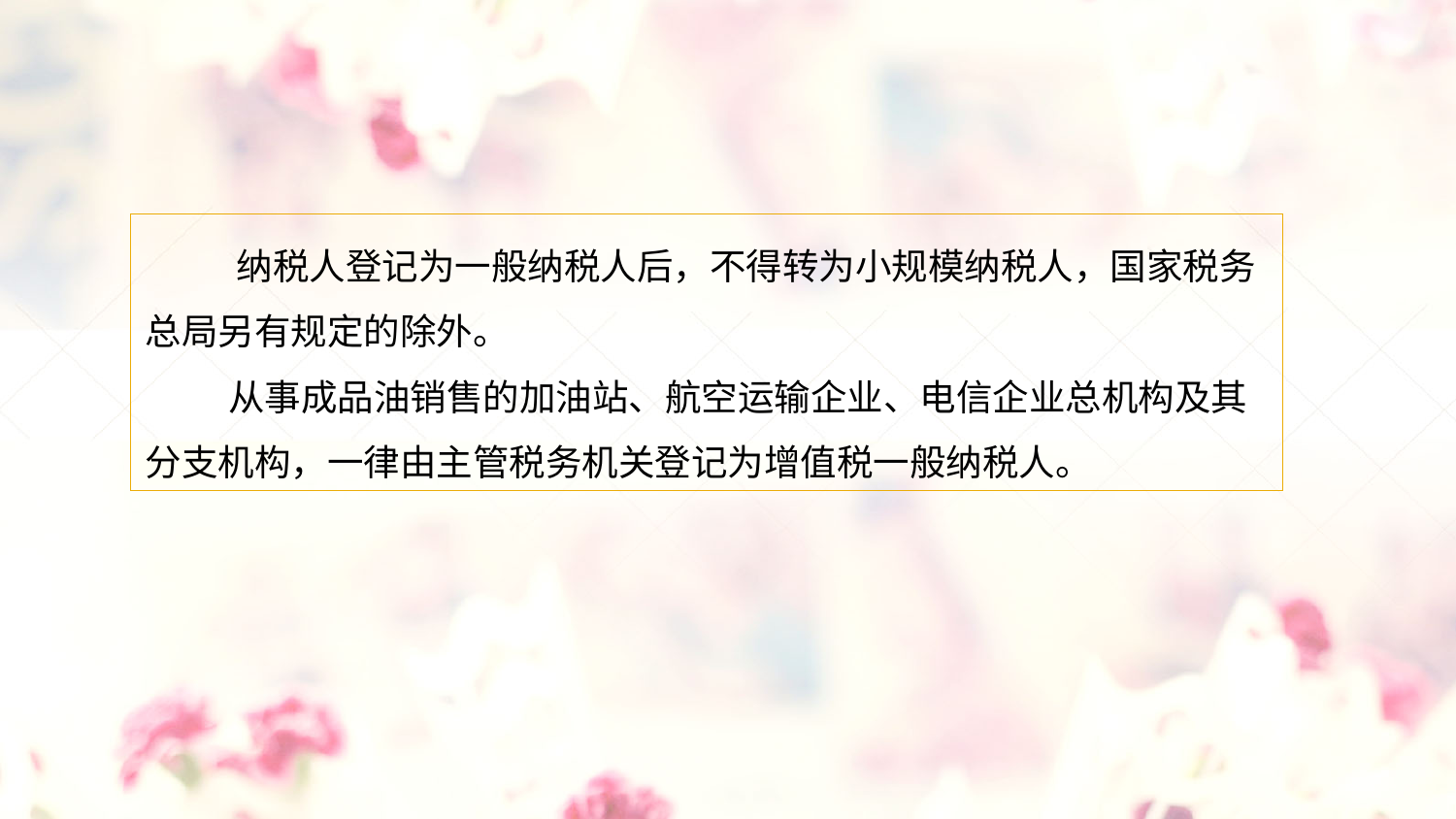

纳税人登记为一般纳税人后，不得转为小规模纳税人，国家税务总局另有规定的除外。
         从事成品油销售的加油站、航空运输企业、电信企业总机构及其分支机构，一律由主管税务机关登记为增值税一般纳税人。